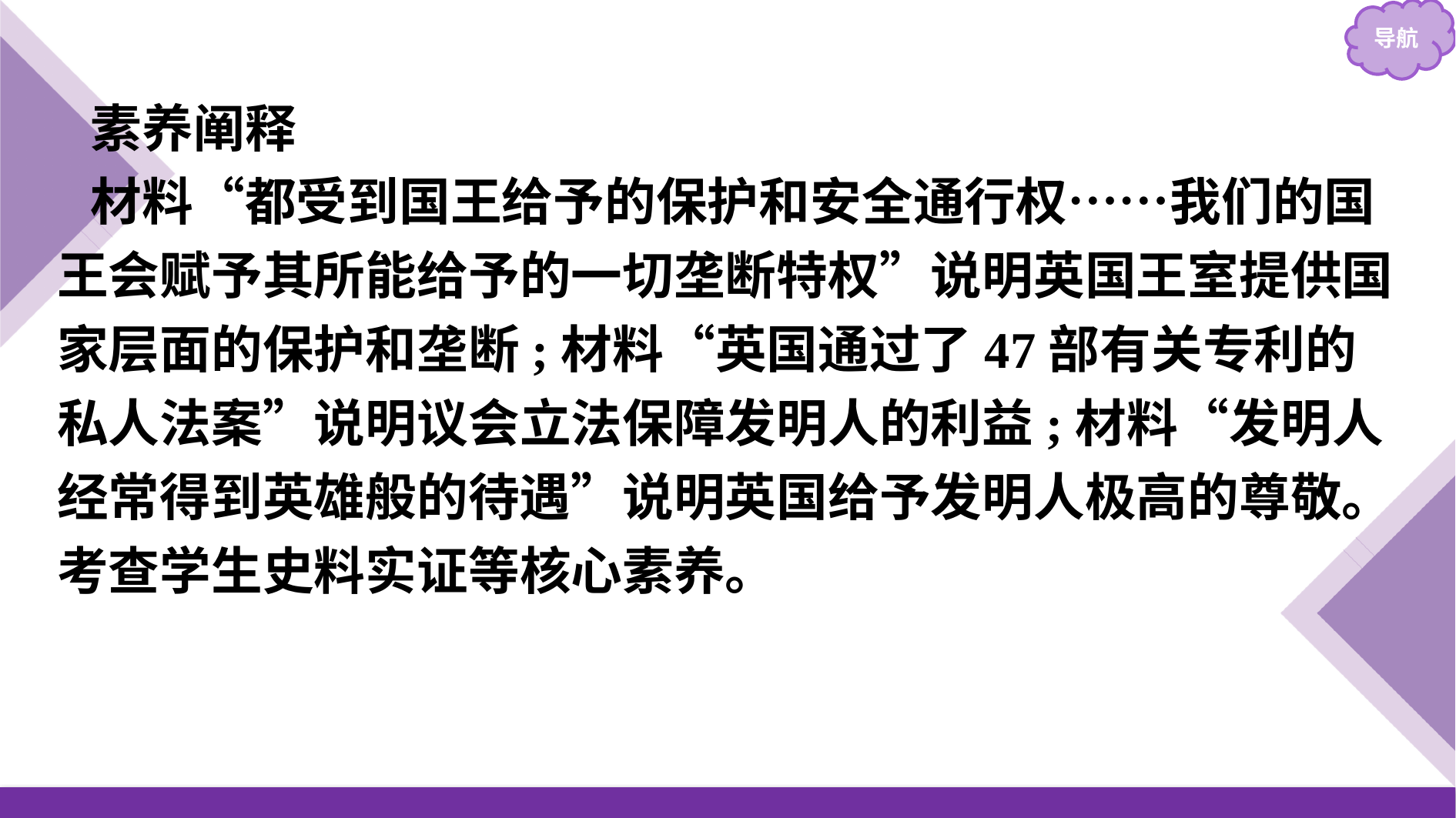

素养阐释
材料“都受到国王给予的保护和安全通行权……我们的国王会赋予其所能给予的一切垄断特权”说明英国王室提供国家层面的保护和垄断;材料“英国通过了47部有关专利的私人法案”说明议会立法保障发明人的利益;材料“发明人经常得到英雄般的待遇”说明英国给予发明人极高的尊敬。考查学生史料实证等核心素养。